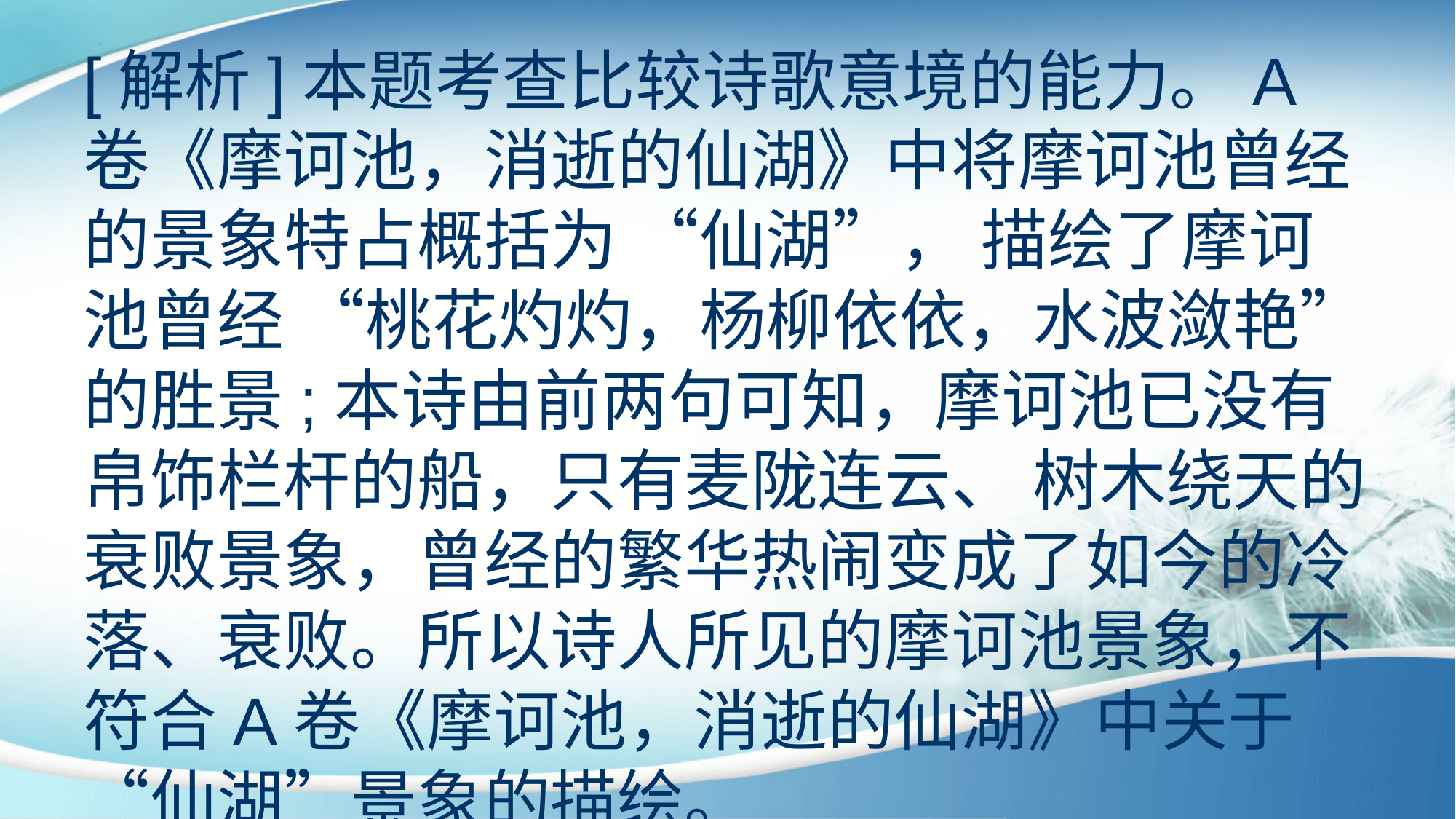

[解析]本题考查比较诗歌意境的能力。A卷《摩诃池，消逝的仙湖》中将摩诃池曾经的景象特占概括为 “仙湖”， 描绘了摩诃池曾经 “桃花灼灼，杨柳依依，水波潋艳”的胜景;本诗由前两句可知，摩诃池已没有帛饰栏杆的船，只有麦陇连云、 树木绕天的衰败景象，曾经的繁华热闹变成了如今的冷落、衰败。所以诗人所见的摩诃池景象，不符合A卷《摩诃池，消逝的仙湖》中关于“仙湖”景象的描绘。